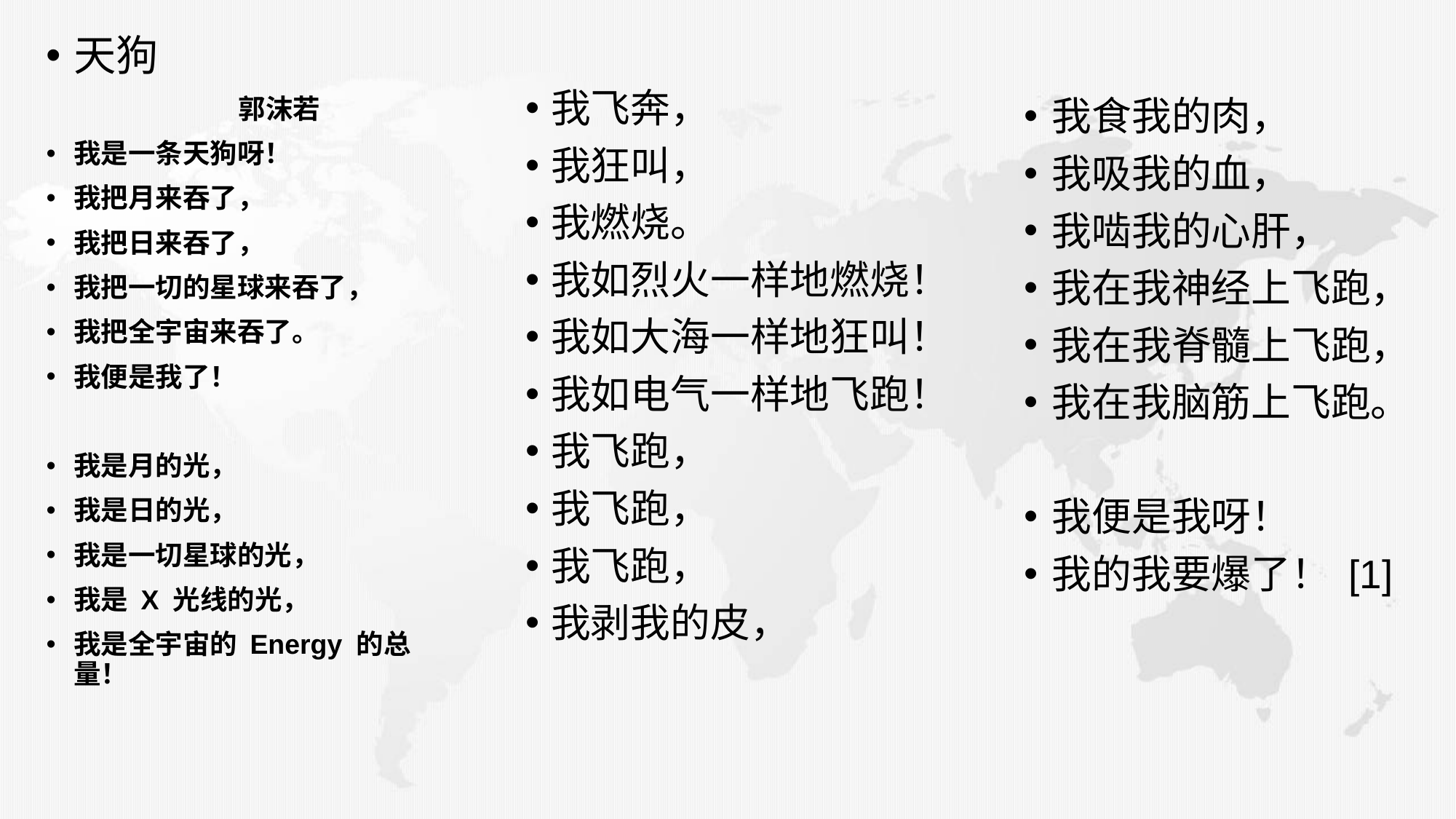

天狗
                              郭沫若
我是一条天狗呀！
我把月来吞了，
我把日来吞了，
我把一切的星球来吞了，
我把全宇宙来吞了。
我便是我了！

我是月的光，
我是日的光，
我是一切星球的光，
我是 X 光线的光，
我是全宇宙的 Energy 的总量！
我飞奔，
我狂叫，
我燃烧。
我如烈火一样地燃烧！
我如大海一样地狂叫！
我如电气一样地飞跑！
我飞跑，
我飞跑，
我飞跑，
我剥我的皮，

我食我的肉，
我吸我的血，
我啮我的心肝，
我在我神经上飞跑，
我在我脊髓上飞跑，
我在我脑筋上飞跑。

我便是我呀！
我的我要爆了！ [1]